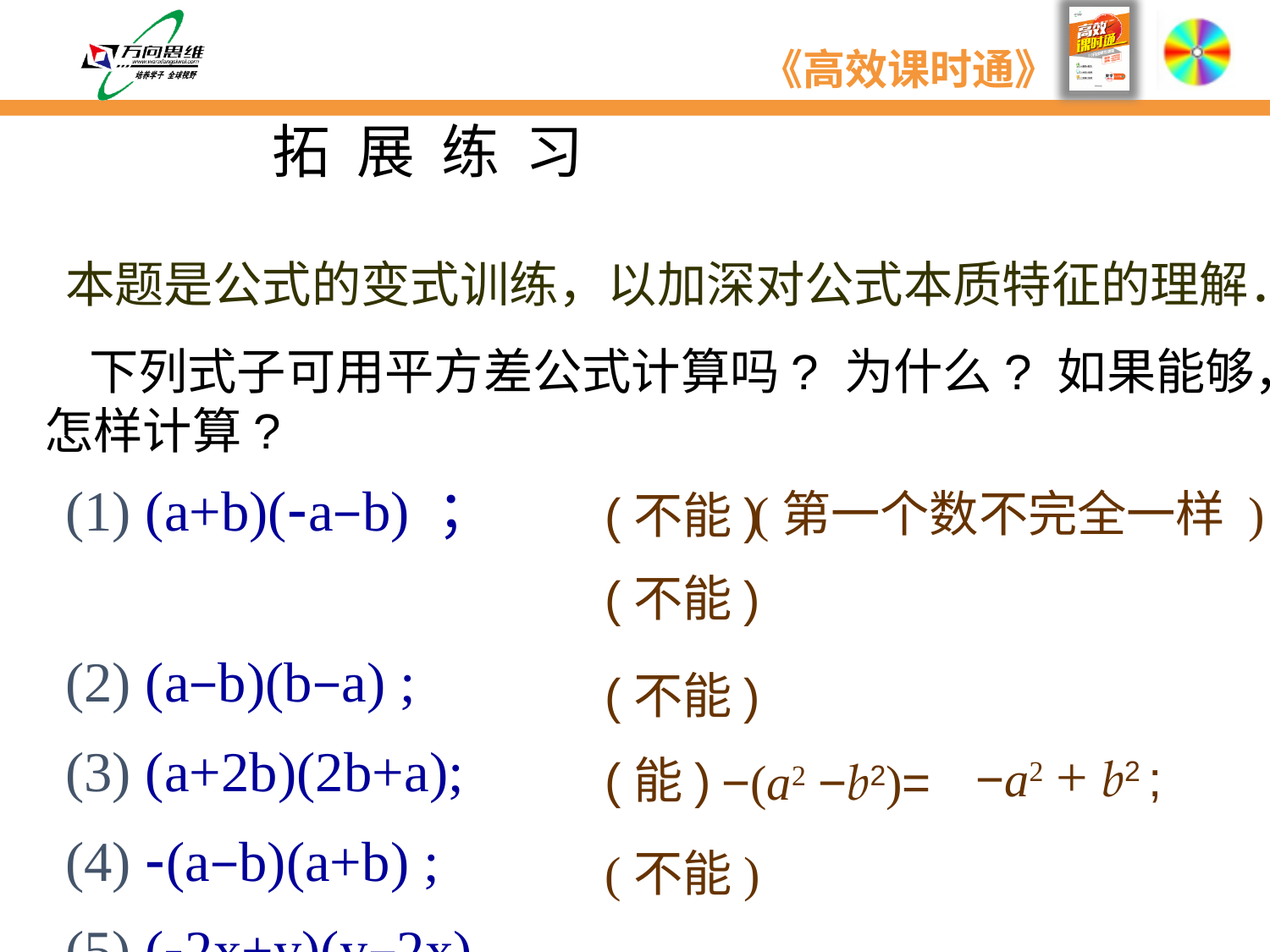

拓  展  练  习
本题是公式的变式训练，以加深对公式本质特征的理解．
   下列式子可用平方差公式计算吗? 为什么? 如果能够，怎样计算?
(1) (a+b)(−a−b) ；
(2) (a−b)(b−a) ;
(3) (a+2b)(2b+a);
(4) −(a−b)(a+b) ;
(5) (−2x+y)(y−2x).
(第一个数不完全一样 )
(不能)
(不能)
(不能)

−a2 + b2 ;
(能)
−(a2 −b2)=
(不能)